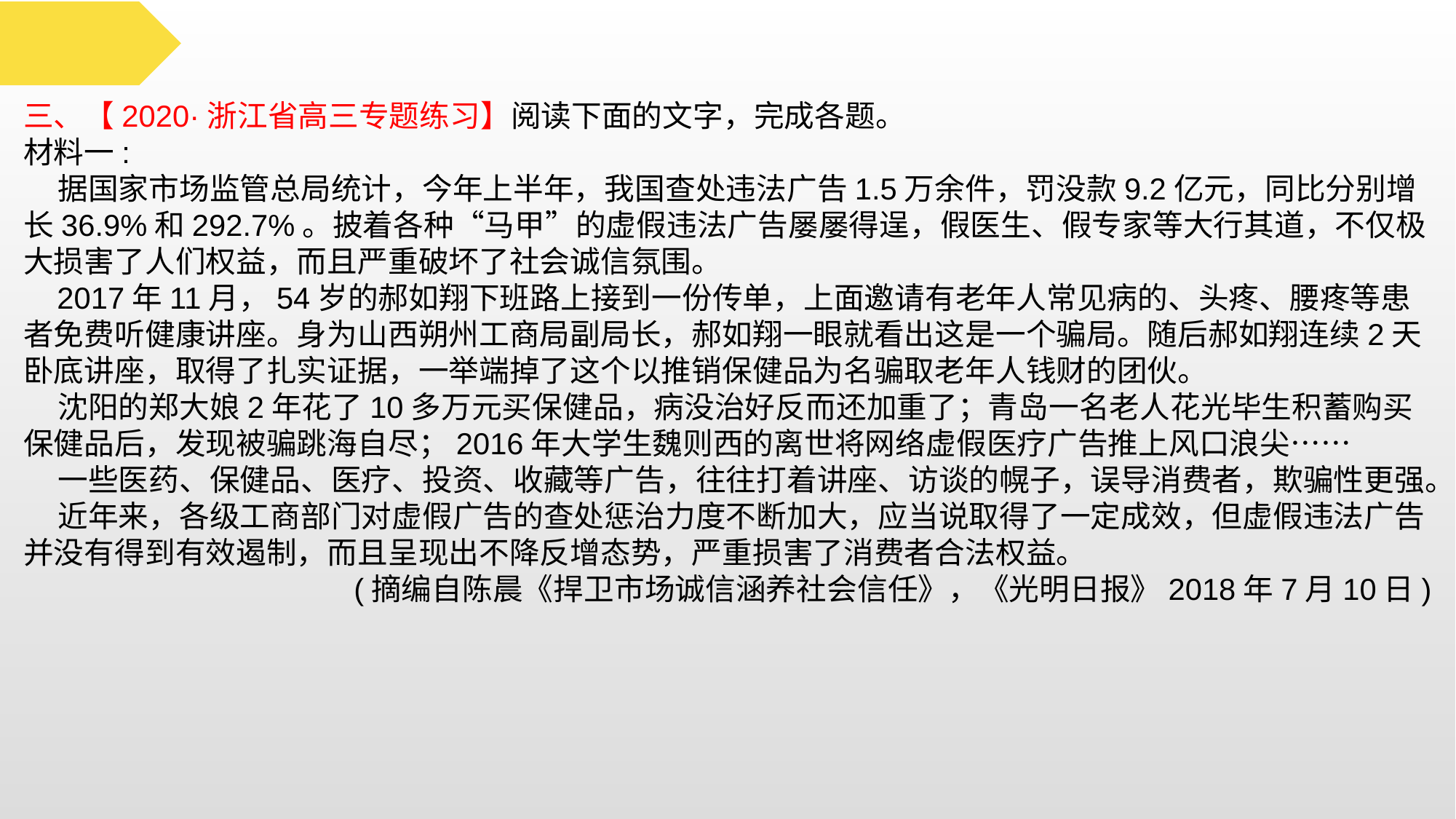

三、【2020·浙江省高三专题练习】阅读下面的文字，完成各题。
材料一:
    据国家市场监管总局统计，今年上半年，我国查处违法广告1.5万余件，罚没款9.2亿元，同比分别增长36.9%和292.7%。披着各种“马甲”的虚假违法广告屡屡得逞，假医生、假专家等大行其道，不仅极大损害了人们权益，而且严重破坏了社会诚信氛围。
    2017年11月，54岁的郝如翔下班路上接到一份传单，上面邀请有老年人常见病的、头疼、腰疼等患者免费听健康讲座。身为山西朔州工商局副局长，郝如翔一眼就看出这是一个骗局。随后郝如翔连续2天卧底讲座，取得了扎实证据，一举端掉了这个以推销保健品为名骗取老年人钱财的团伙。
    沈阳的郑大娘2年花了10多万元买保健品，病没治好反而还加重了；青岛一名老人花光毕生积蓄购买保健品后，发现被骗跳海自尽；2016年大学生魏则西的离世将网络虚假医疗广告推上风口浪尖……
    一些医药、保健品、医疗、投资、收藏等广告，往往打着讲座、访谈的幌子，误导消费者，欺骗性更强。
    近年来，各级工商部门对虚假广告的查处惩治力度不断加大，应当说取得了一定成效，但虚假违法广告并没有得到有效遏制，而且呈现出不降反增态势，严重损害了消费者合法权益。
(摘编自陈晨《捍卫市场诚信涵养社会信任》，《光明日报》2018年7月10日)